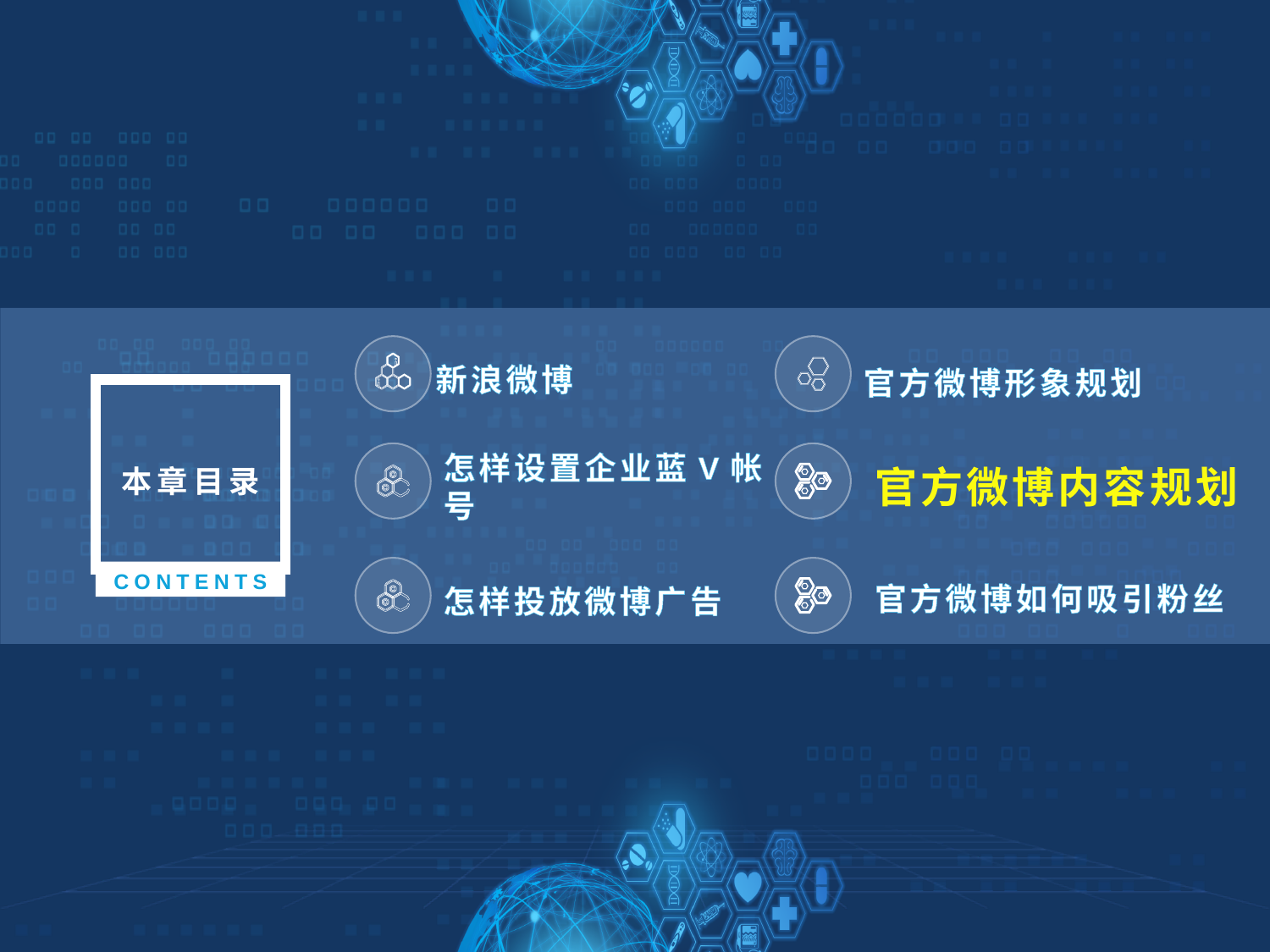

新浪微博

官方微博形象规划

本章目录

怎样设置企业蓝V帐号
官方微博内容规划

CONTENTS
官方微博如何吸引粉丝
怎样投放微博广告